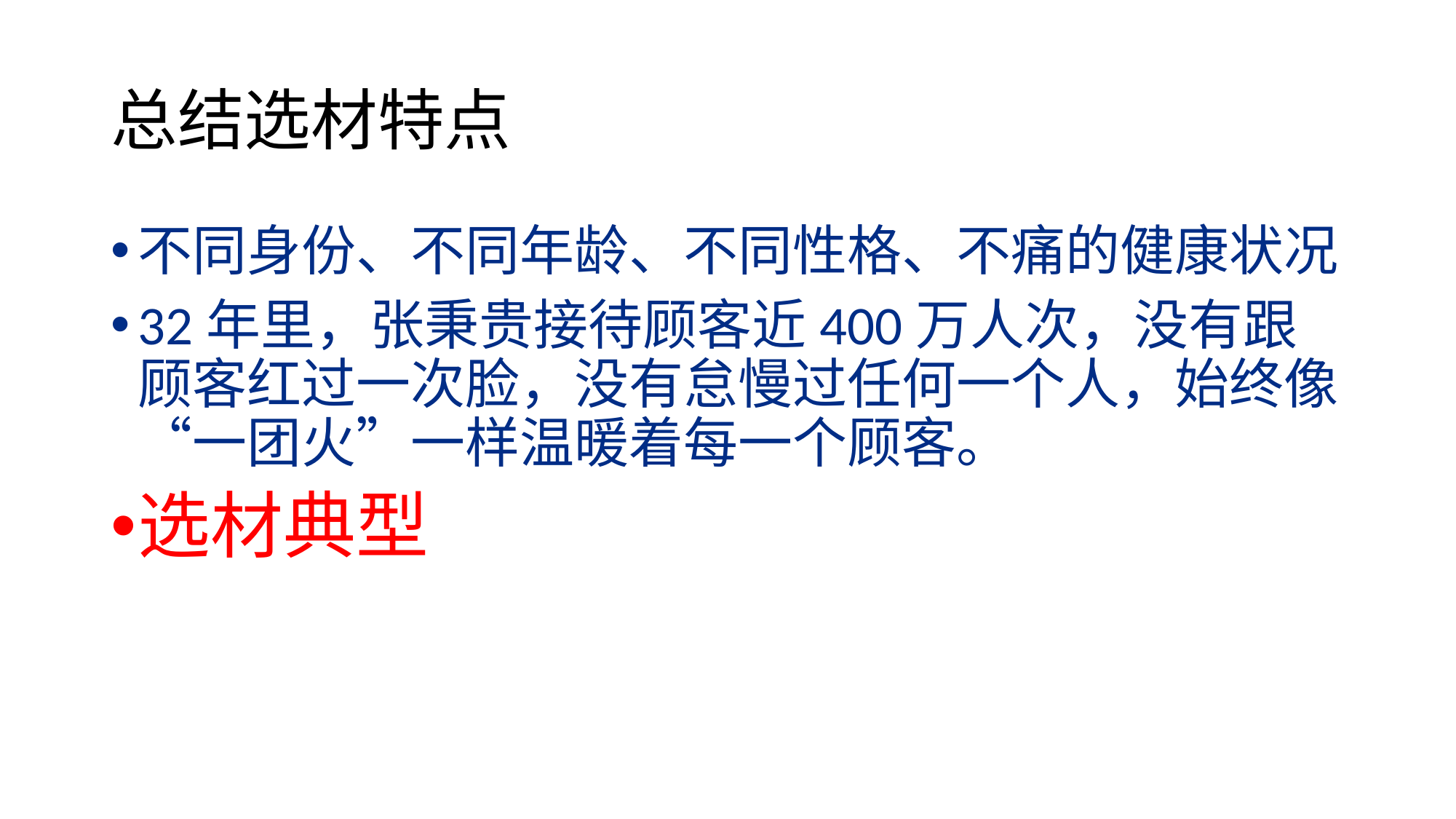

# 总结选材特点
不同身份、不同年龄、不同性格、不痛的健康状况
32年里，张秉贵接待顾客近400万人次，没有跟顾客红过一次脸，没有怠慢过任何一个人，始终像“一团火”一样温暖着每一个顾客。
选材典型